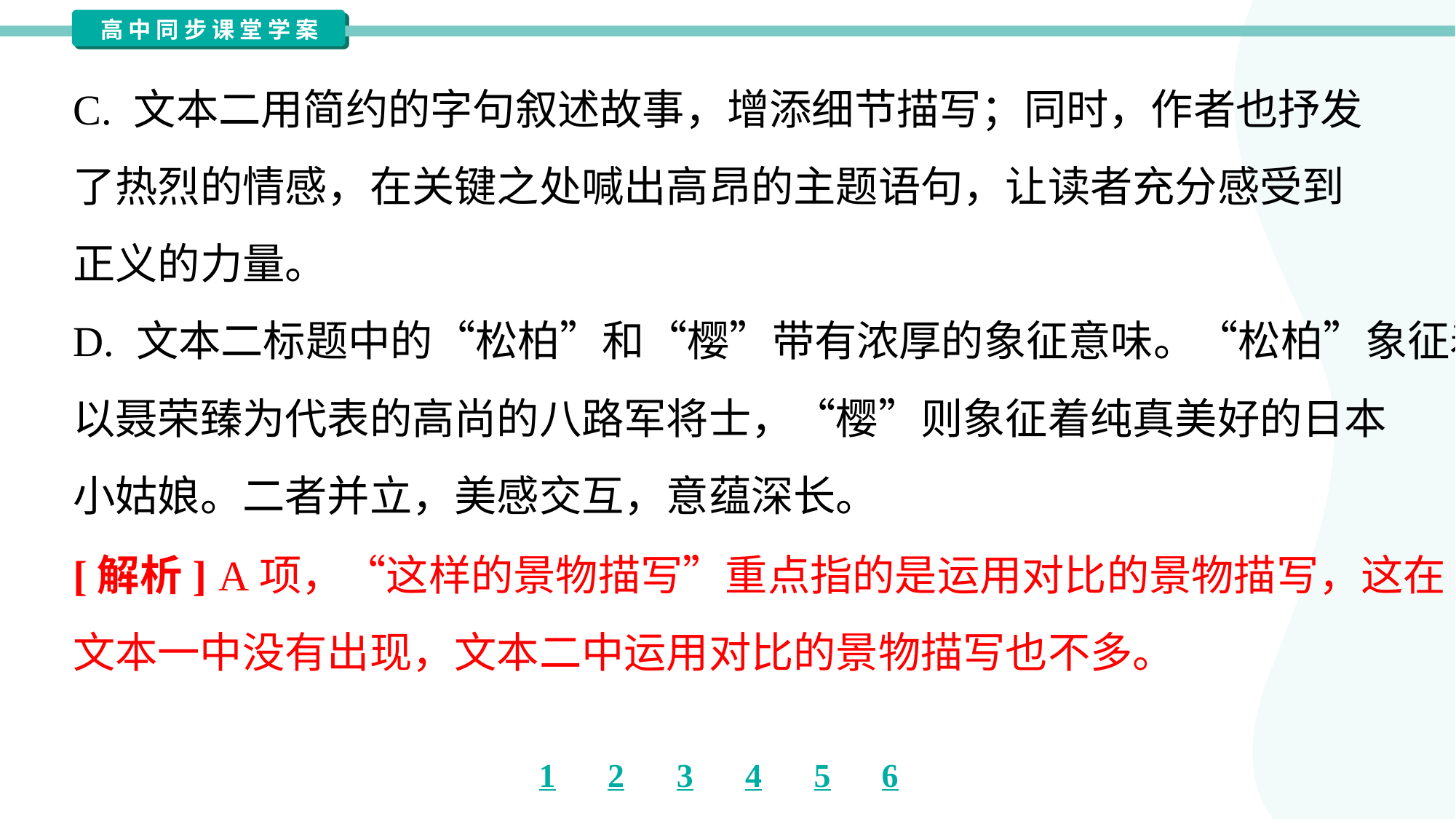

C. 文本二用简约的字句叙述故事，增添细节描写；同时，作者也抒发
了热烈的情感，在关键之处喊出高昂的主题语句，让读者充分感受到
正义的力量。
D. 文本二标题中的“松柏”和“樱”带有浓厚的象征意味。“松柏”象征着
以聂荣臻为代表的高尚的八路军将士，“樱”则象征着纯真美好的日本
小姑娘。二者并立，美感交互，意蕴深长。
[解析] A项，“这样的景物描写”重点指的是运用对比的景物描写，这在
文本一中没有出现，文本二中运用对比的景物描写也不多。